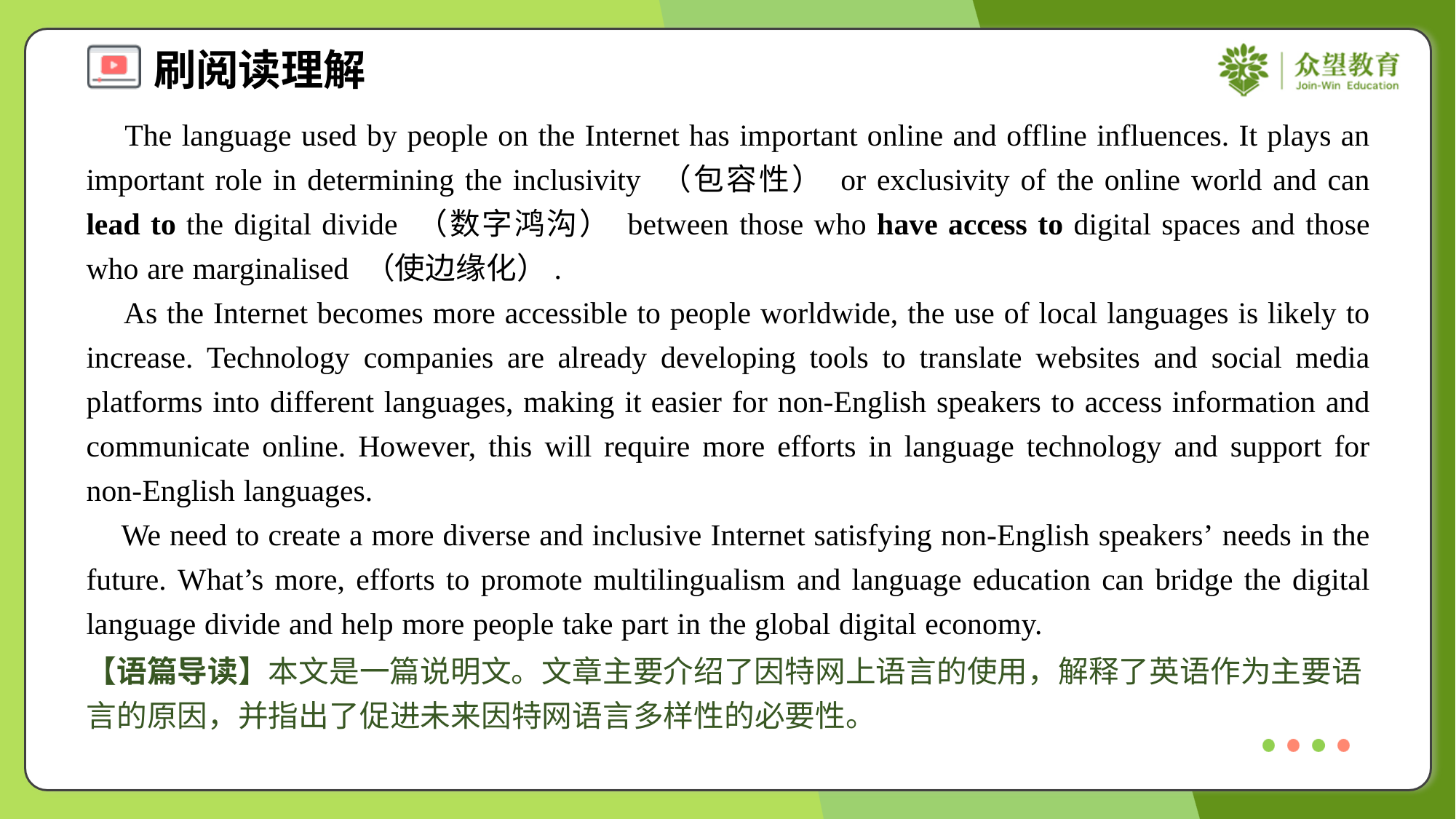

The language used by people on the Internet has important online and offline influences. It plays an important role in determining the inclusivity （包容性） or exclusivity of the online world and can lead to the digital divide （数字鸿沟） between those who have access to digital spaces and those who are marginalised （使边缘化）.
    As the Internet becomes more accessible to people worldwide, the use of local languages is likely to increase. Technology companies are already developing tools to translate websites and social media platforms into different languages, making it easier for non-English speakers to access information and communicate online. However, this will require more efforts in language technology and support for non-English languages.
    We need to create a more diverse and inclusive Internet satisfying non-English speakers’ needs in the future. What’s more, efforts to promote multilingualism and language education can bridge the digital language divide and help more people take part in the global digital economy.
【语篇导读】本文是一篇说明文。文章主要介绍了因特网上语言的使用，解释了英语作为主要语言的原因，并指出了促进未来因特网语言多样性的必要性。